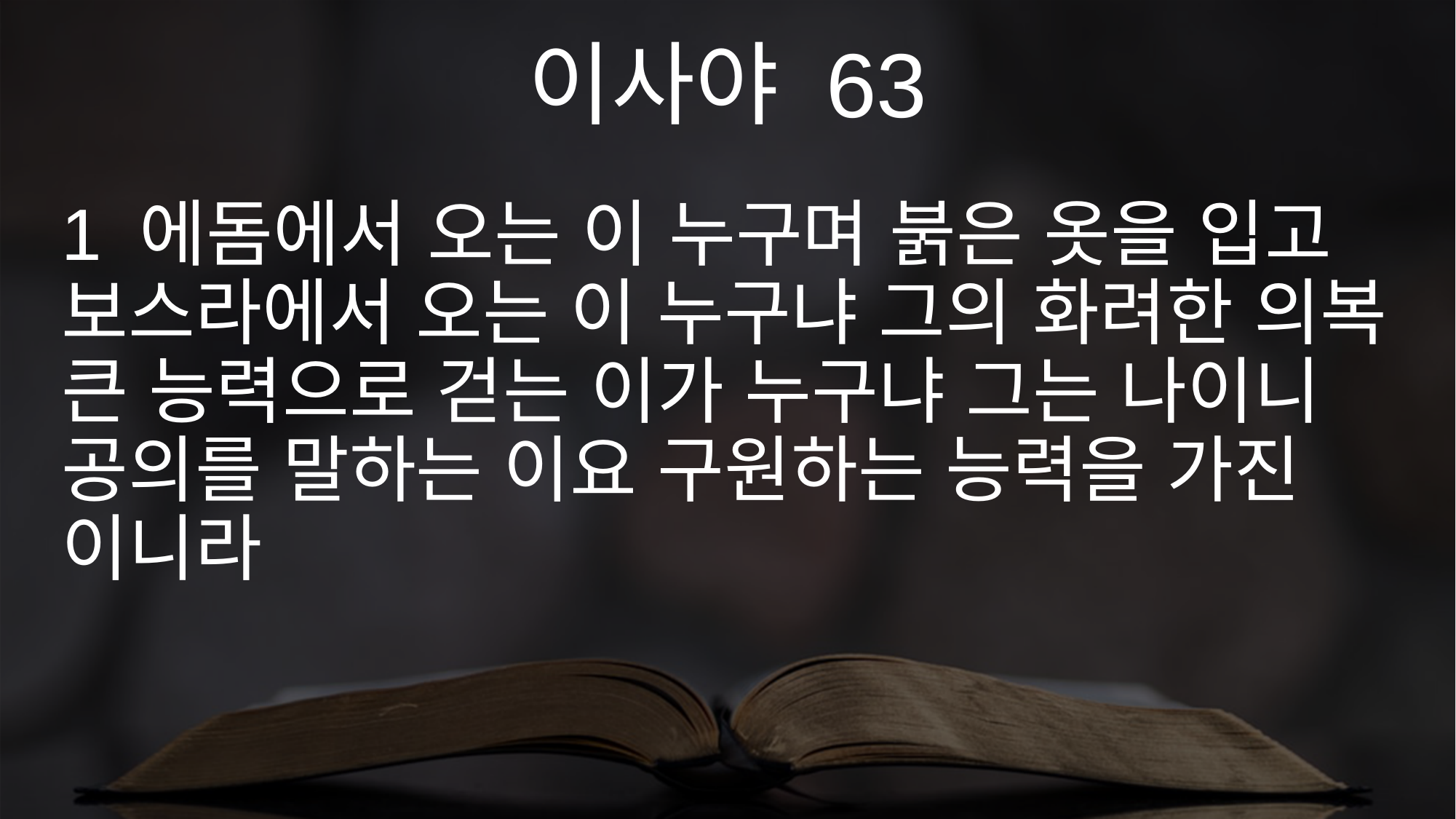

이사야 63
1 에돔에서 오는 이 누구며 붉은 옷을 입고 보스라에서 오는 이 누구냐 그의 화려한 의복 큰 능력으로 걷는 이가 누구냐 그는 나이니 공의를 말하는 이요 구원하는 능력을 가진 이니라